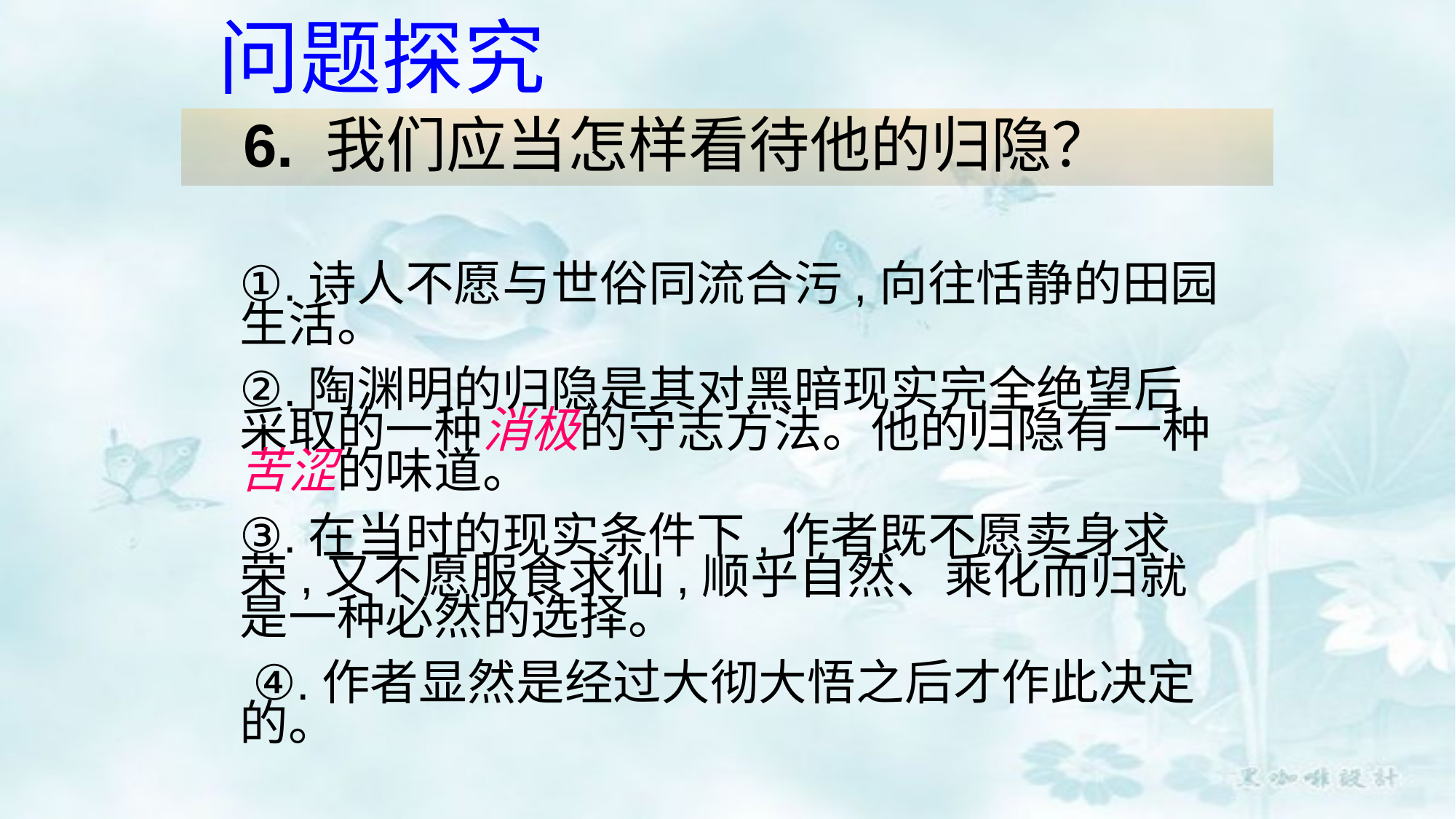

问题探究
   6. 我们应当怎样看待他的归隐？
①.诗人不愿与世俗同流合污,向往恬静的田园生活。
②.陶渊明的归隐是其对黑暗现实完全绝望后采取的一种消极的守志方法。他的归隐有一种苦涩的味道。
③.在当时的现实条件下,作者既不愿卖身求荣,又不愿服食求仙,顺乎自然、乘化而归就是一种必然的选择。
 ④.作者显然是经过大彻大悟之后才作此决定的。